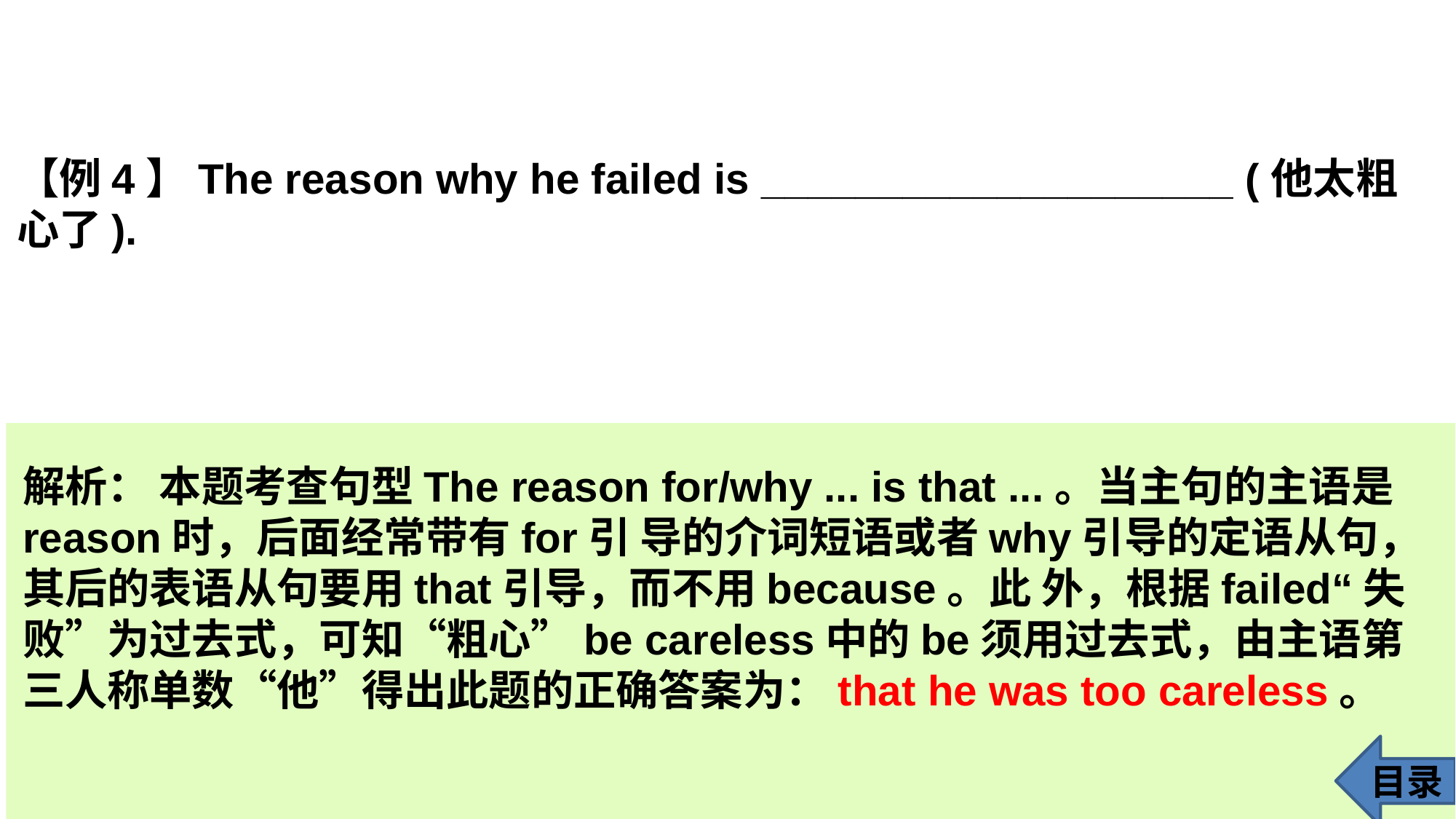

【例4】The reason why he failed is ____________________ (他太粗心了).

解析： 本题考查句型The reason for/why ... is that ...。当主句的主语是reason时，后面经常带有for引 导的介词短语或者why引导的定语从句，其后的表语从句要用that引导，而不用because。此 外，根据failed“失败”为过去式，可知“粗心”be careless中的be须用过去式，由主语第 三人称单数“他”得出此题的正确答案为：that he was too careless。
目录
24